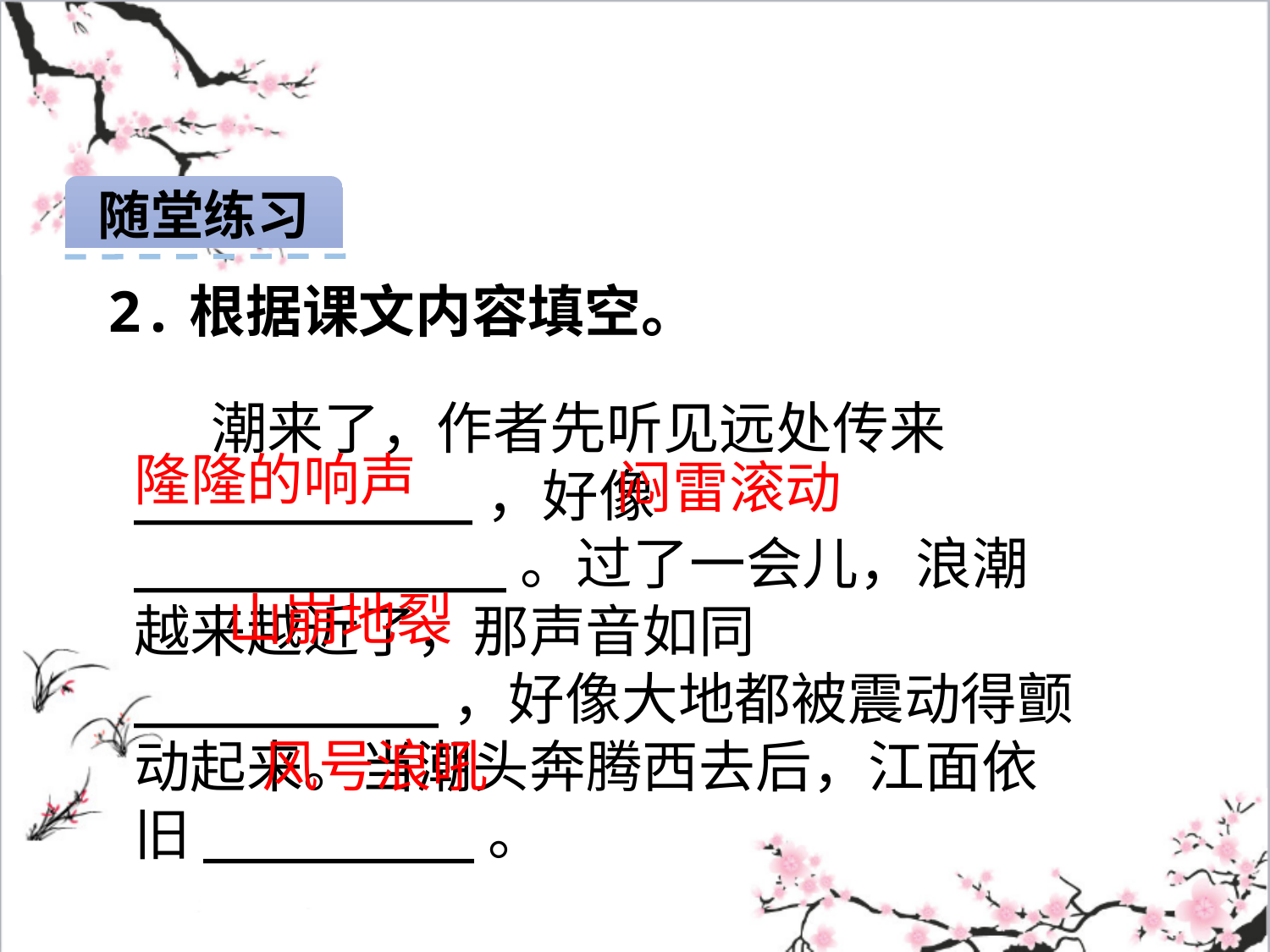

随堂练习
2.根据课文内容填空。
     潮来了，作者先听见远处传来__________，好像___________。过了一会儿，浪潮越来越近了，那声音如同 _________，好像大地都被震动得颤动起来。当潮头奔腾西去后，江面依旧________。
隆隆的响声
闷雷滚动
山崩地裂
风号浪吼